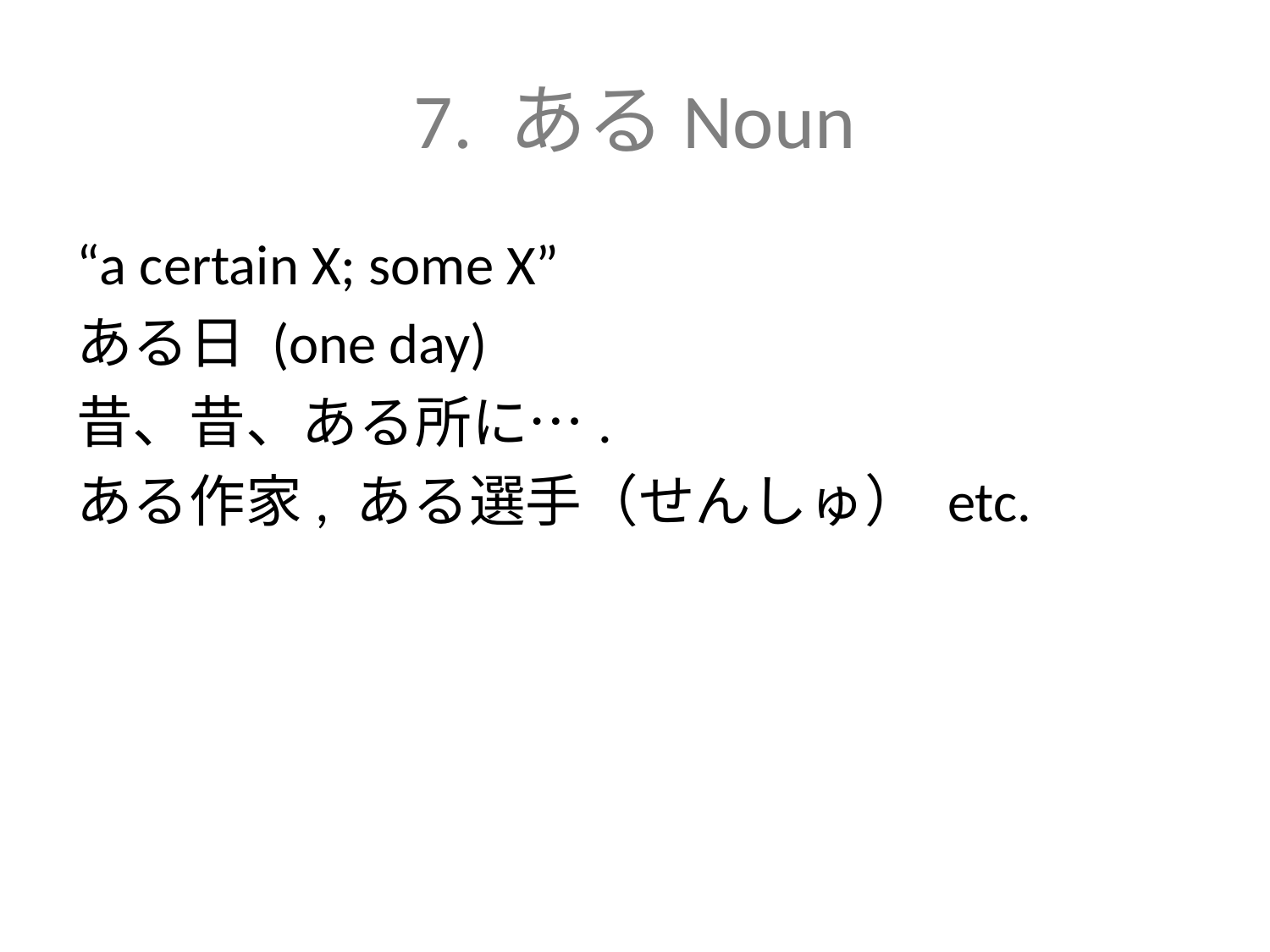

# 7. あるNoun
“a certain X; some X”
ある日 (one day)
昔、昔、ある所に….
ある作家, ある選手（せんしゅ） etc.